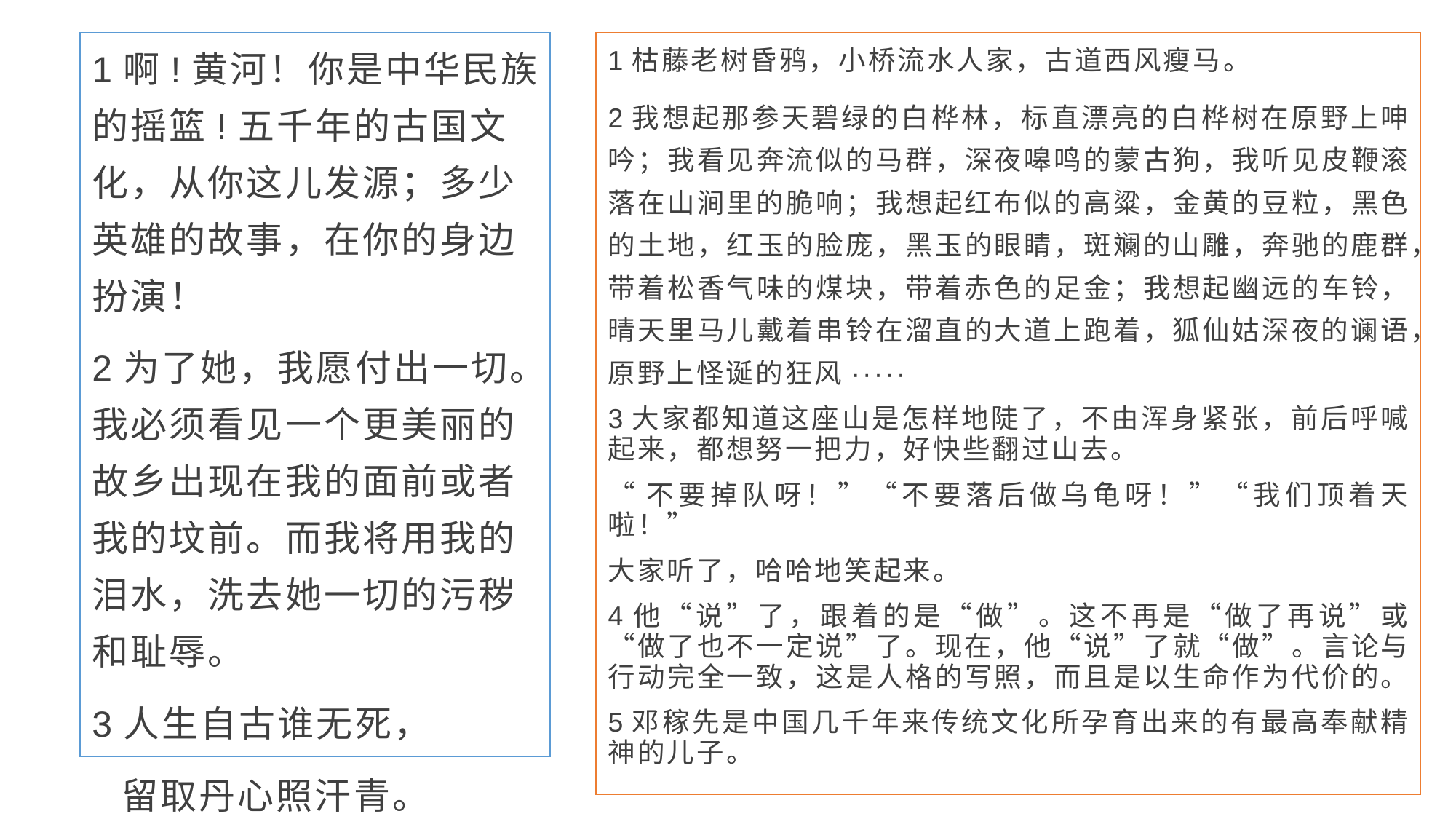

1啊!黄河！你是中华民族的摇篮!五千年的古国文化，从你这儿发源；多少英雄的故事，在你的身边扮演！
2为了她，我愿付出一切。我必须看见一个更美丽的故乡出现在我的面前或者我的坟前。而我将用我的泪水，洗去她一切的污秽和耻辱。
3人生自古谁无死，
  留取丹心照汗青。
1枯藤老树昏鸦，小桥流水人家，古道西风瘦马。
2我想起那参天碧绿的白桦林，标直漂亮的白桦树在原野上呻吟；我看见奔流似的马群，深夜嗥鸣的蒙古狗，我听见皮鞭滚落在山涧里的脆响；我想起红布似的高粱，金黄的豆粒，黑色的土地，红玉的脸庞，黑玉的眼睛，斑斓的山雕，奔驰的鹿群，带着松香气味的煤块，带着赤色的足金；我想起幽远的车铃，晴天里马儿戴着串铃在溜直的大道上跑着，狐仙姑深夜的谰语，原野上怪诞的狂风·····
3大家都知道这座山是怎样地陡了，不由浑身紧张，前后呼喊起来，都想努一把力，好快些翻过山去。
“不要掉队呀！”“不要落后做乌龟呀！”“我们顶着天啦！”
大家听了，哈哈地笑起来。
4他“说”了，跟着的是“做”。这不再是“做了再说”或“做了也不一定说”了。现在，他“说”了就“做”。言论与行动完全一致，这是人格的写照，而且是以生命作为代价的。
5邓稼先是中国几千年来传统文化所孕育出来的有最高奉献精神的儿子。